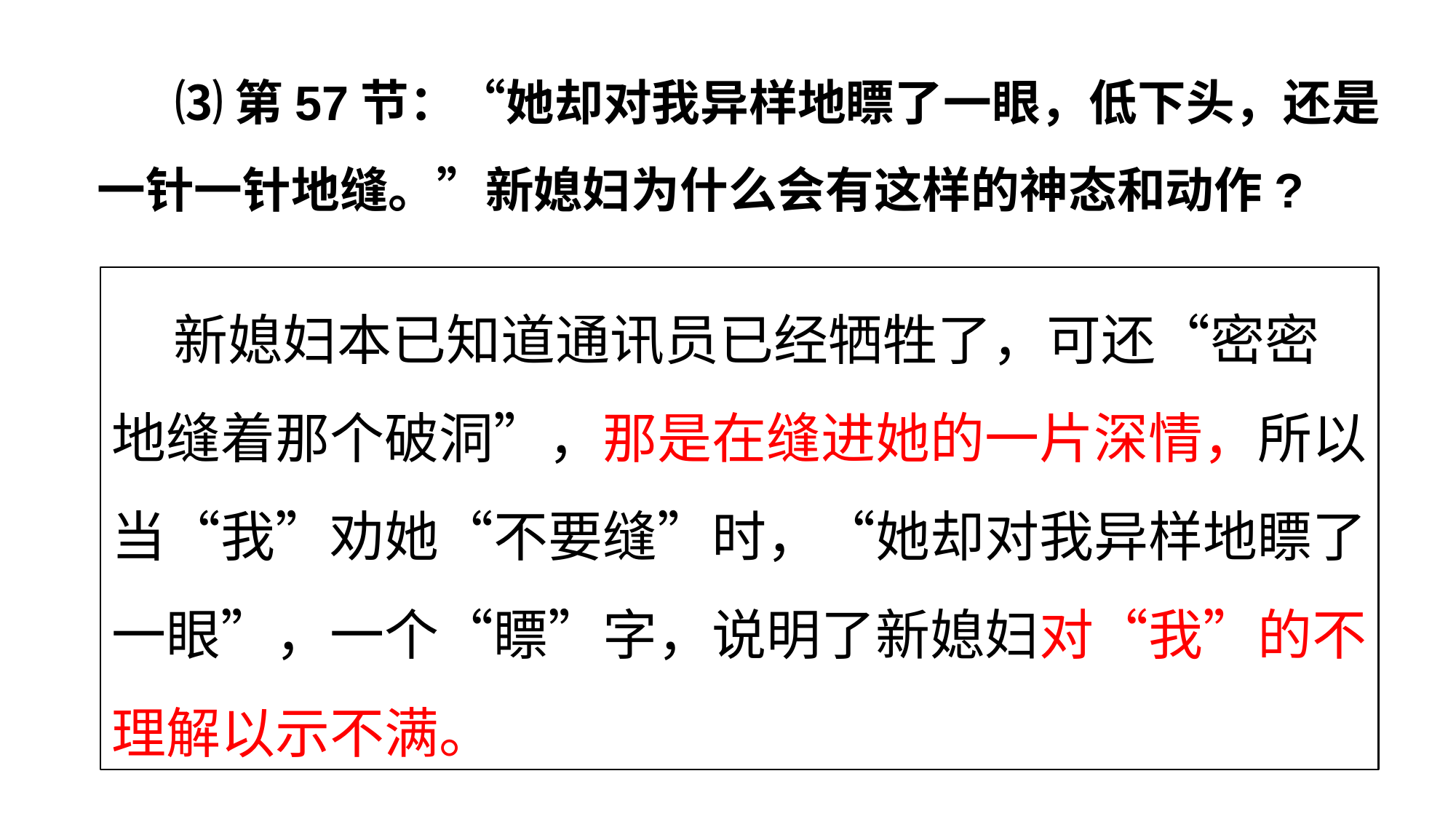

⑶第57节：“她却对我异样地瞟了一眼，低下头，还是一针一针地缝。”新媳妇为什么会有这样的神态和动作?
    新媳妇本已知道通讯员已经牺牲了，可还“密密地缝着那个破洞”，那是在缝进她的一片深情，所以当“我”劝她“不要缝”时，“她却对我异样地瞟了一眼”，一个“瞟”字，说明了新媳妇对“我”的不理解以示不满。